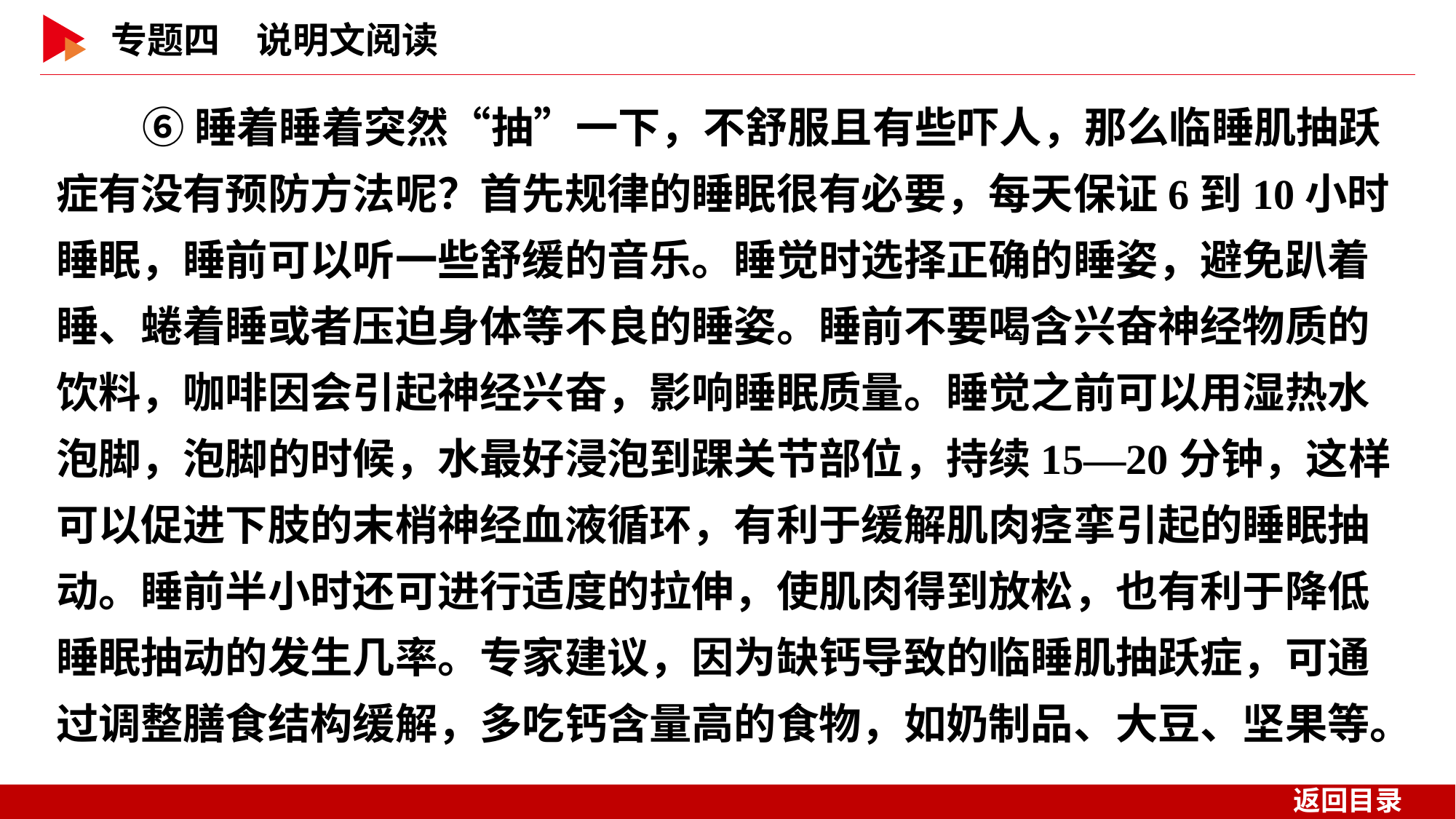

⑥睡着睡着突然“抽”一下，不舒服且有些吓人，那么临睡肌抽跃症有没有预防方法呢？首先规律的睡眠很有必要，每天保证6到10小时睡眠，睡前可以听一些舒缓的音乐。睡觉时选择正确的睡姿，避免趴着睡、蜷着睡或者压迫身体等不良的睡姿。睡前不要喝含兴奋神经物质的饮料，咖啡因会引起神经兴奋，影响睡眠质量。睡觉之前可以用湿热水泡脚，泡脚的时候，水最好浸泡到踝关节部位，持续15—20分钟，这样可以促进下肢的末梢神经血液循环，有利于缓解肌肉痉挛引起的睡眠抽动。睡前半小时还可进行适度的拉伸，使肌肉得到放松，也有利于降低睡眠抽动的发生几率。专家建议，因为缺钙导致的临睡肌抽跃症，可通过调整膳食结构缓解，多吃钙含量高的食物，如奶制品、大豆、坚果等。